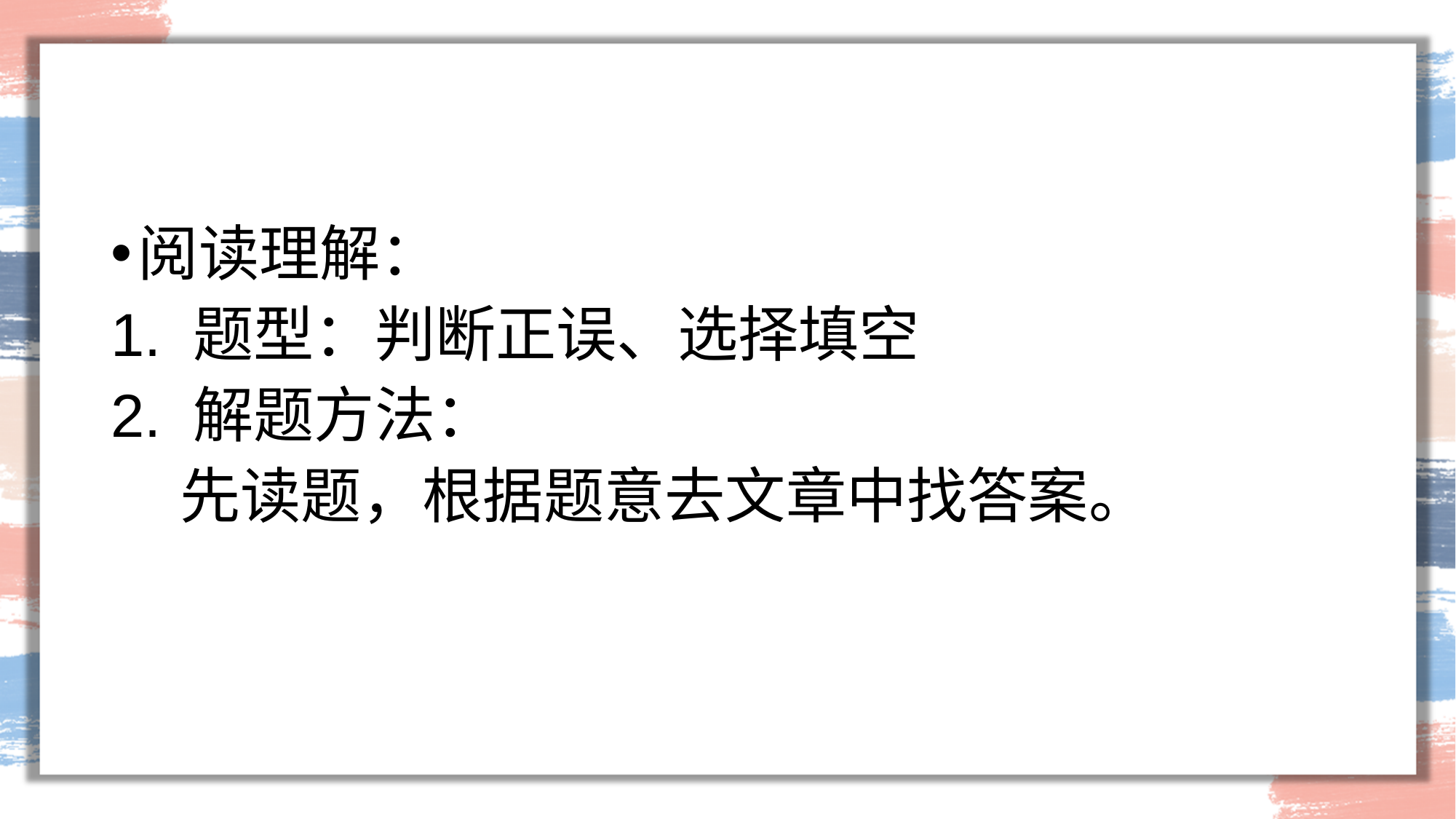

#
阅读理解：
1. 题型：判断正误、选择填空
2. 解题方法：
    先读题，根据题意去文章中找答案。